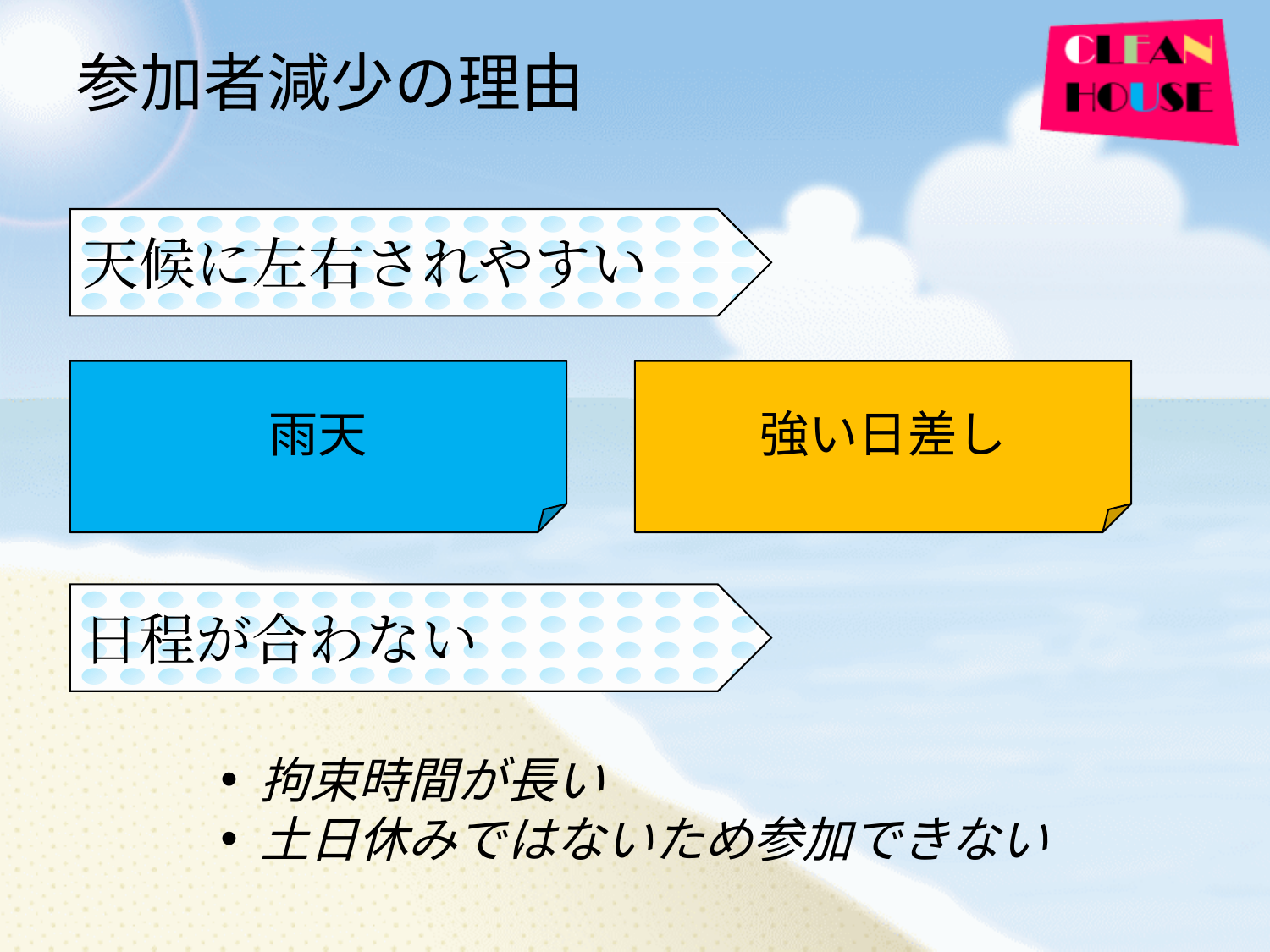

参加者減少の理由
天候に左右されやすい
雨天
強い日差し
日程が合わない
拘束時間が長い
土日休みではないため参加できない